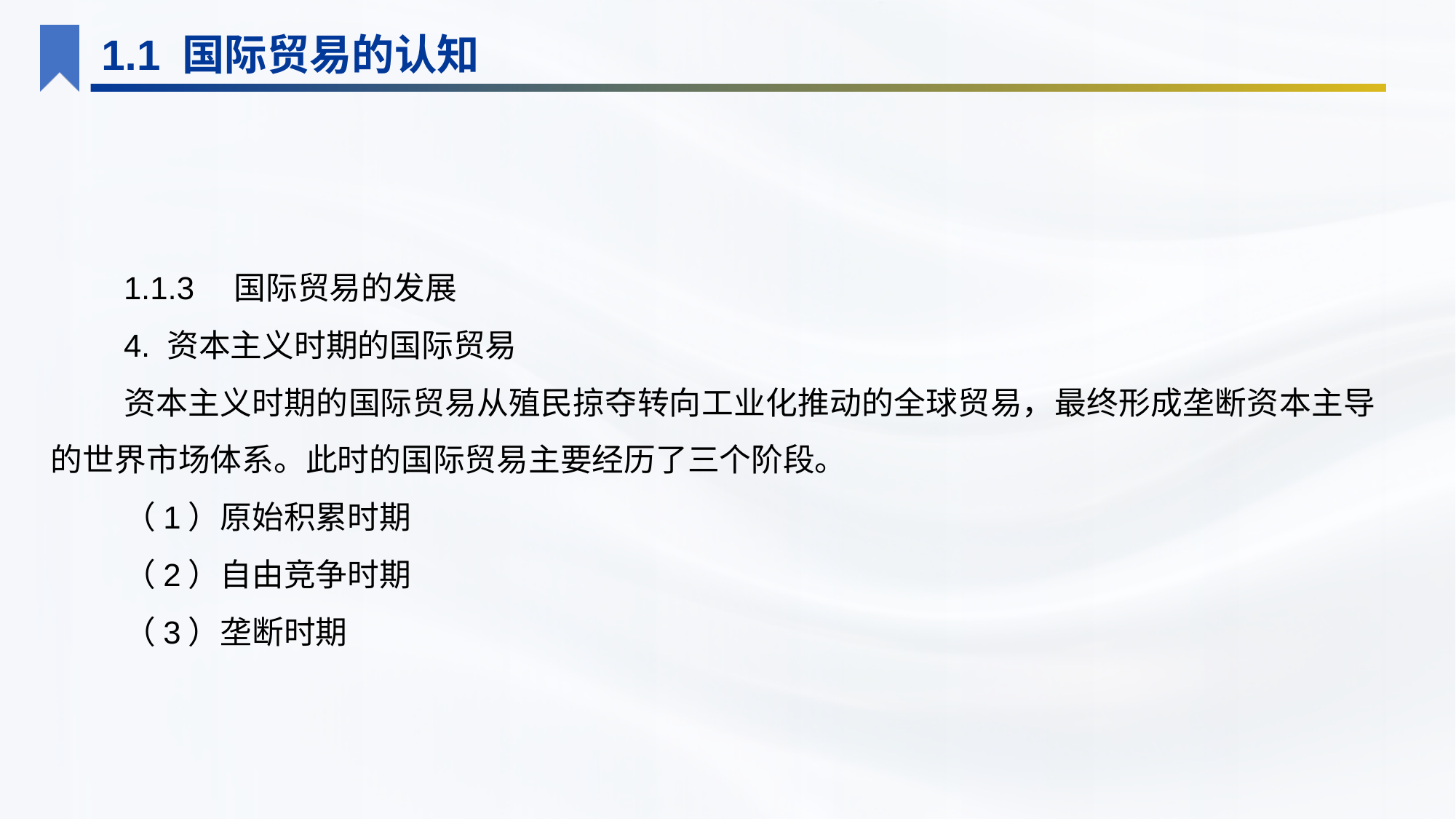

1.1 国际贸易的认知
1.1.3　国际贸易的发展
4. 资本主义时期的国际贸易
资本主义时期的国际贸易从殖民掠夺转向工业化推动的全球贸易，最终形成垄断资本主导的世界市场体系。此时的国际贸易主要经历了三个阶段。
（1）原始积累时期
（2）自由竞争时期
（3）垄断时期